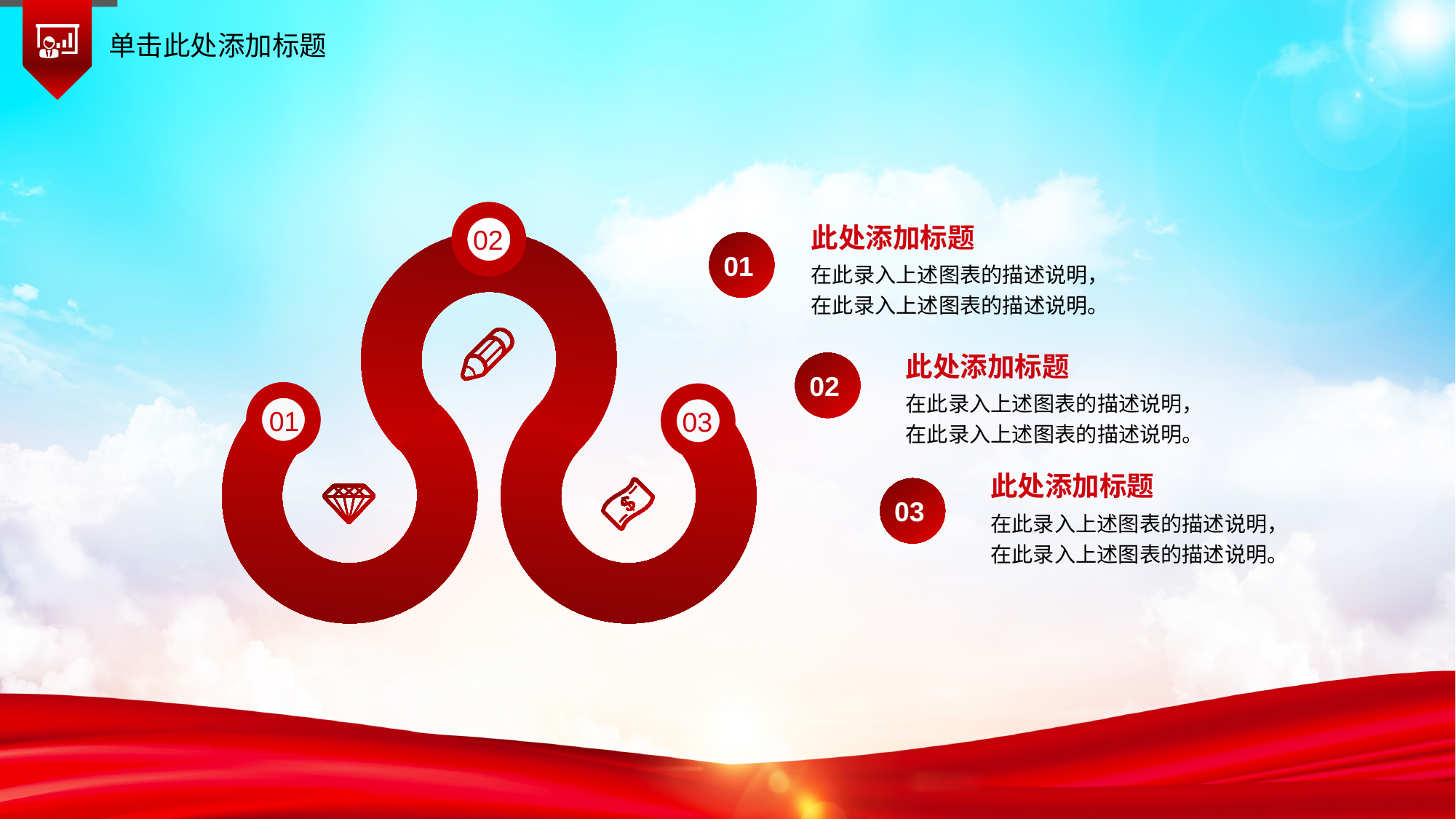

单击此处添加标题

02
此处添加标题

01
在此录入上述图表的描述说明，在此录入上述图表的描述说明。

此处添加标题

02

在此录入上述图表的描述说明，在此录入上述图表的描述说明。

01

03
此处添加标题

03
在此录入上述图表的描述说明，在此录入上述图表的描述说明。